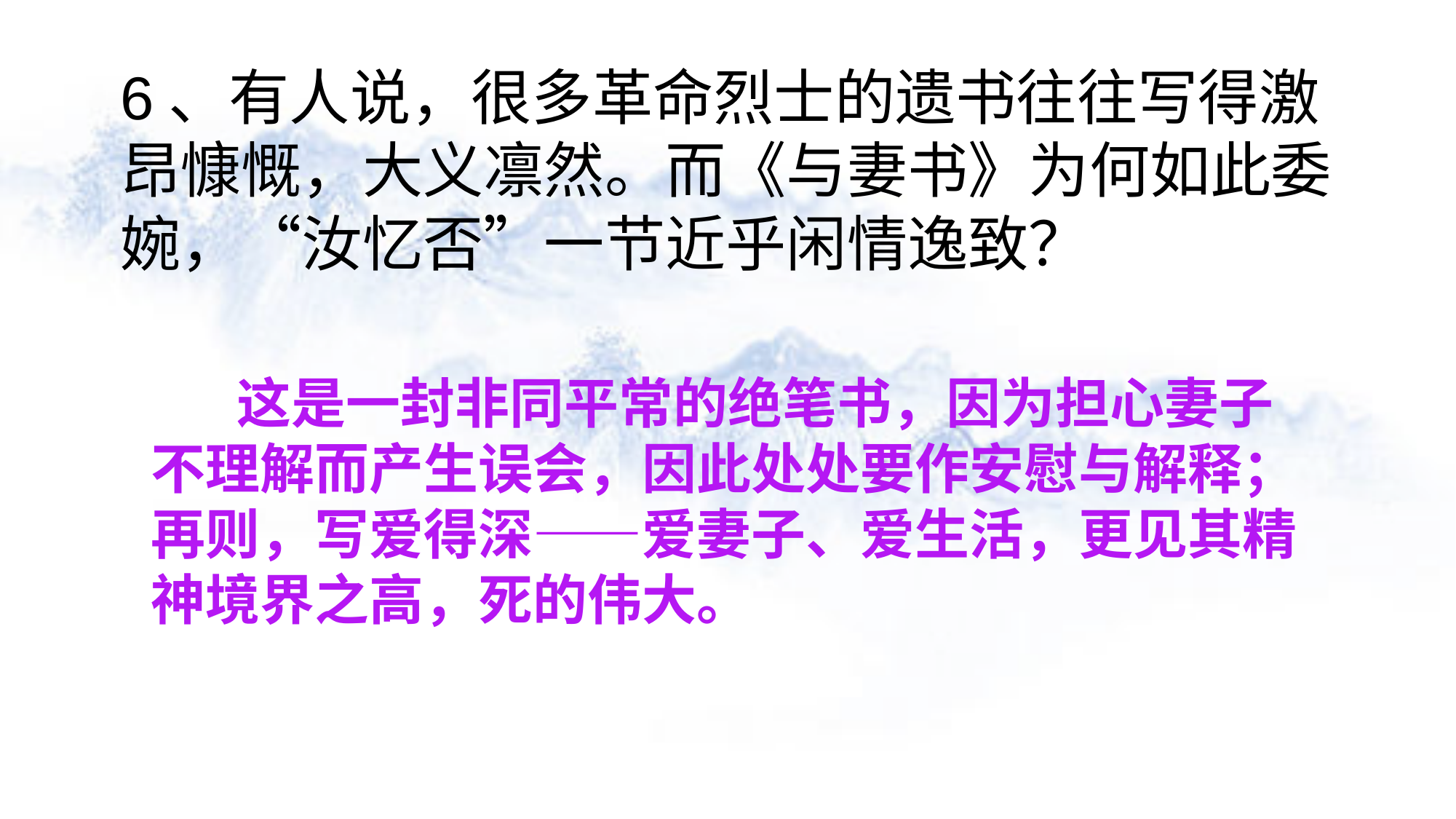

6、有人说，很多革命烈士的遗书往往写得激昂慷慨，大义凛然。而《与妻书》为何如此委婉，“汝忆否”一节近乎闲情逸致？
这是一封非同平常的绝笔书，因为担心妻子不理解而产生误会，因此处处要作安慰与解释；再则，写爱得深——爱妻子、爱生活，更见其精神境界之高，死的伟大。